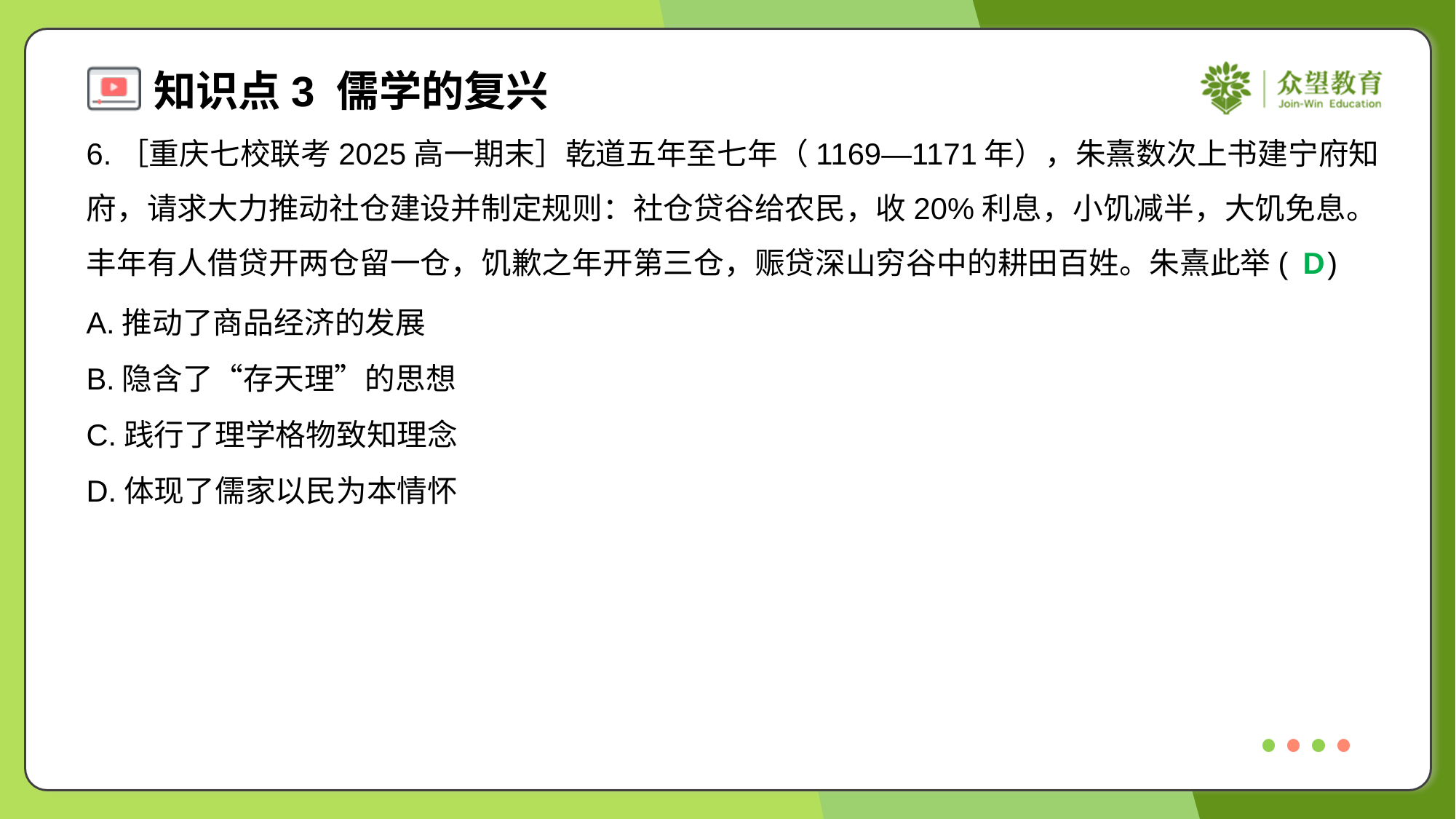

6.［重庆七校联考2025高一期末］乾道五年至七年（1169—1171年），朱熹数次上书建宁府知
府，请求大力推动社仓建设并制定规则：社仓贷谷给农民，收20%利息，小饥减半，大饥免息。
丰年有人借贷开两仓留一仓，饥歉之年开第三仓，赈贷深山穷谷中的耕田百姓。朱熹此举(     )
D
A.推动了商品经济的发展
B.隐含了“存天理”的思想
C.践行了理学格物致知理念
D.体现了儒家以民为本情怀